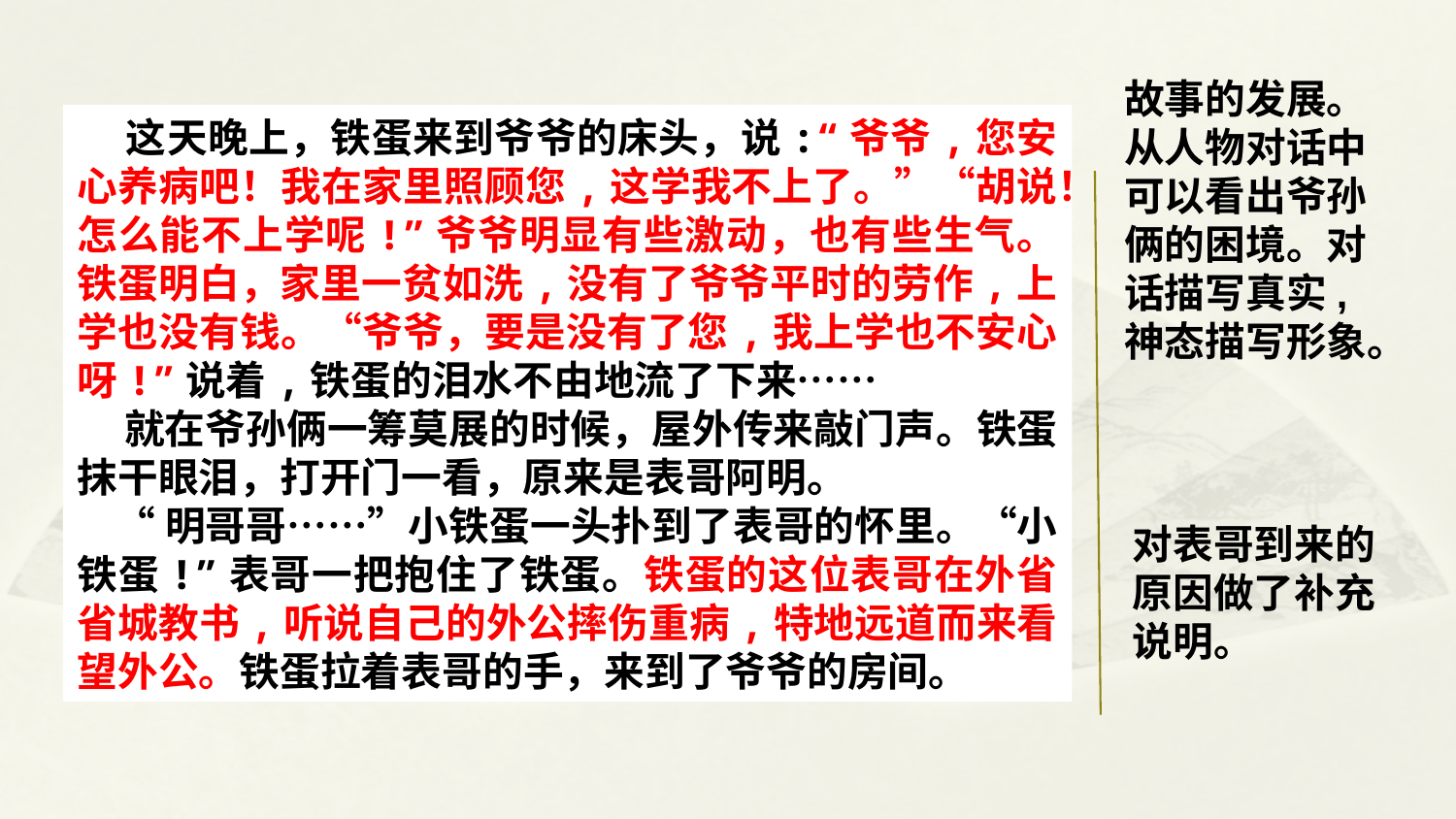

故事的发展。从人物对话中
可以看出爷孙俩的困境。对话描写真实,神态描写形象。
    这天晚上，铁蛋来到爷爷的床头，说:“爷爷,您安心养病吧！我在家里照顾您,这学我不上了。”“胡说！怎么能不上学呢!”爷爷明显有些激动，也有些生气。铁蛋明白，家里一贫如洗,没有了爷爷平时的劳作,上学也没有钱。“爷爷，要是没有了您,我上学也不安心呀!”说着,铁蛋的泪水不由地流了下来……
    就在爷孙俩一筹莫展的时候，屋外传来敲门声。铁蛋抹干眼泪，打开门一看，原来是表哥阿明。
    “明哥哥……”小铁蛋一头扑到了表哥的怀里。“小铁蛋!”表哥一把抱住了铁蛋。铁蛋的这位表哥在外省省城教书,听说自己的外公摔伤重病,特地远道而来看望外公。铁蛋拉着表哥的手，来到了爷爷的房间。
对表哥到来的原因做了补充说明。